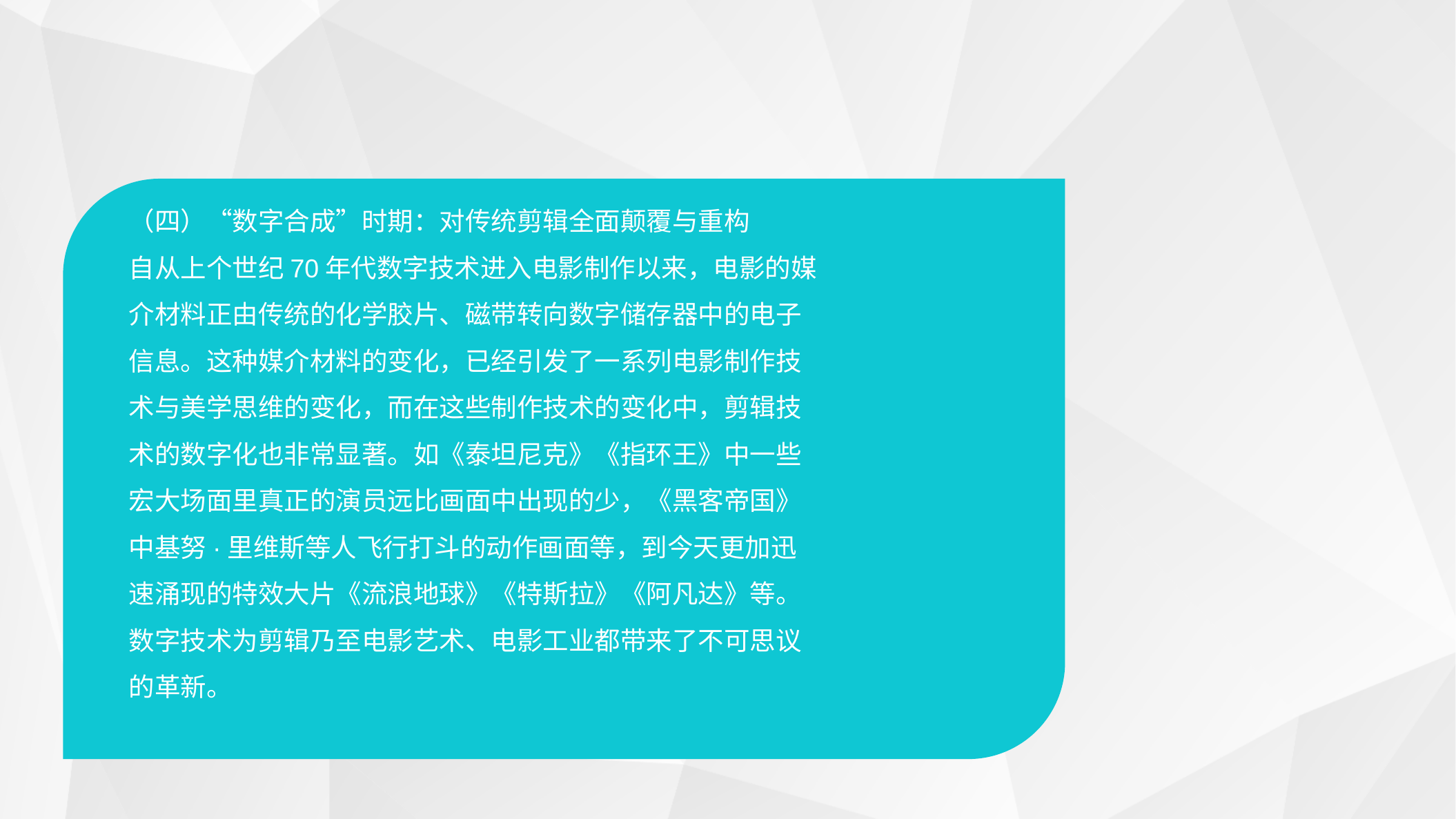

（四）“数字合成”时期：对传统剪辑全面颠覆与重构
自从上个世纪70年代数字技术进入电影制作以来，电影的媒介材料正由传统的化学胶片、磁带转向数字储存器中的电子信息。这种媒介材料的变化，已经引发了一系列电影制作技术与美学思维的变化，而在这些制作技术的变化中，剪辑技术的数字化也非常显著。如《泰坦尼克》《指环王》中一些宏大场面里真正的演员远比画面中出现的少，《黑客帝国》中基努·里维斯等人飞行打斗的动作画面等，到今天更加迅速涌现的特效大片《流浪地球》《特斯拉》《阿凡达》等。数字技术为剪辑乃至电影艺术、电影工业都带来了不可思议的革新。